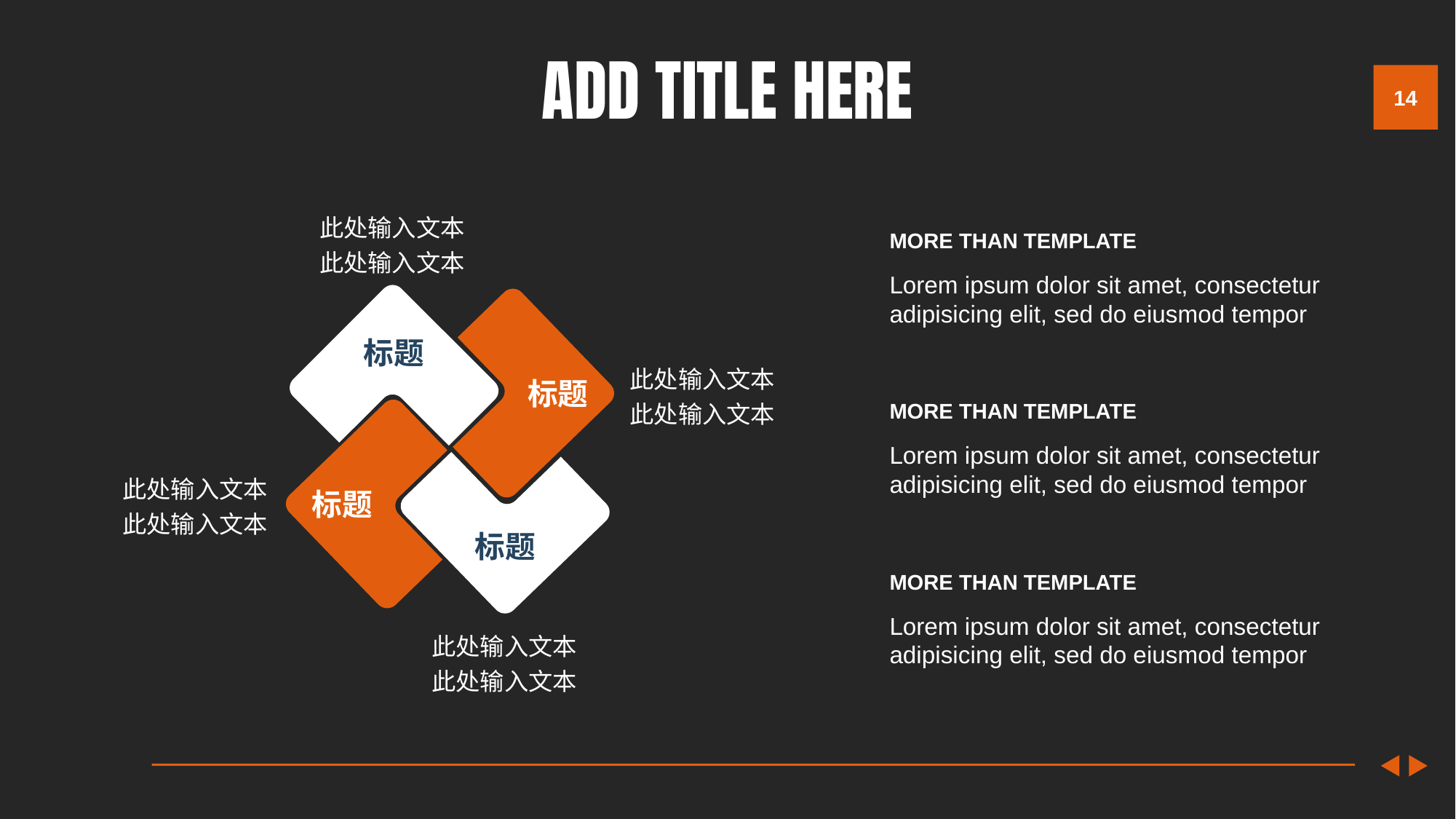

# ADD TITLE HERE
此处输入文本
此处输入文本
MORE THAN TEMPLATE
Lorem ipsum dolor sit amet, consectetur adipisicing elit, sed do eiusmod tempor
标题
标题
此处输入文本
此处输入文本
MORE THAN TEMPLATE
Lorem ipsum dolor sit amet, consectetur adipisicing elit, sed do eiusmod tempor
标题
标题
此处输入文本
此处输入文本
MORE THAN TEMPLATE
Lorem ipsum dolor sit amet, consectetur adipisicing elit, sed do eiusmod tempor
此处输入文本
此处输入文本